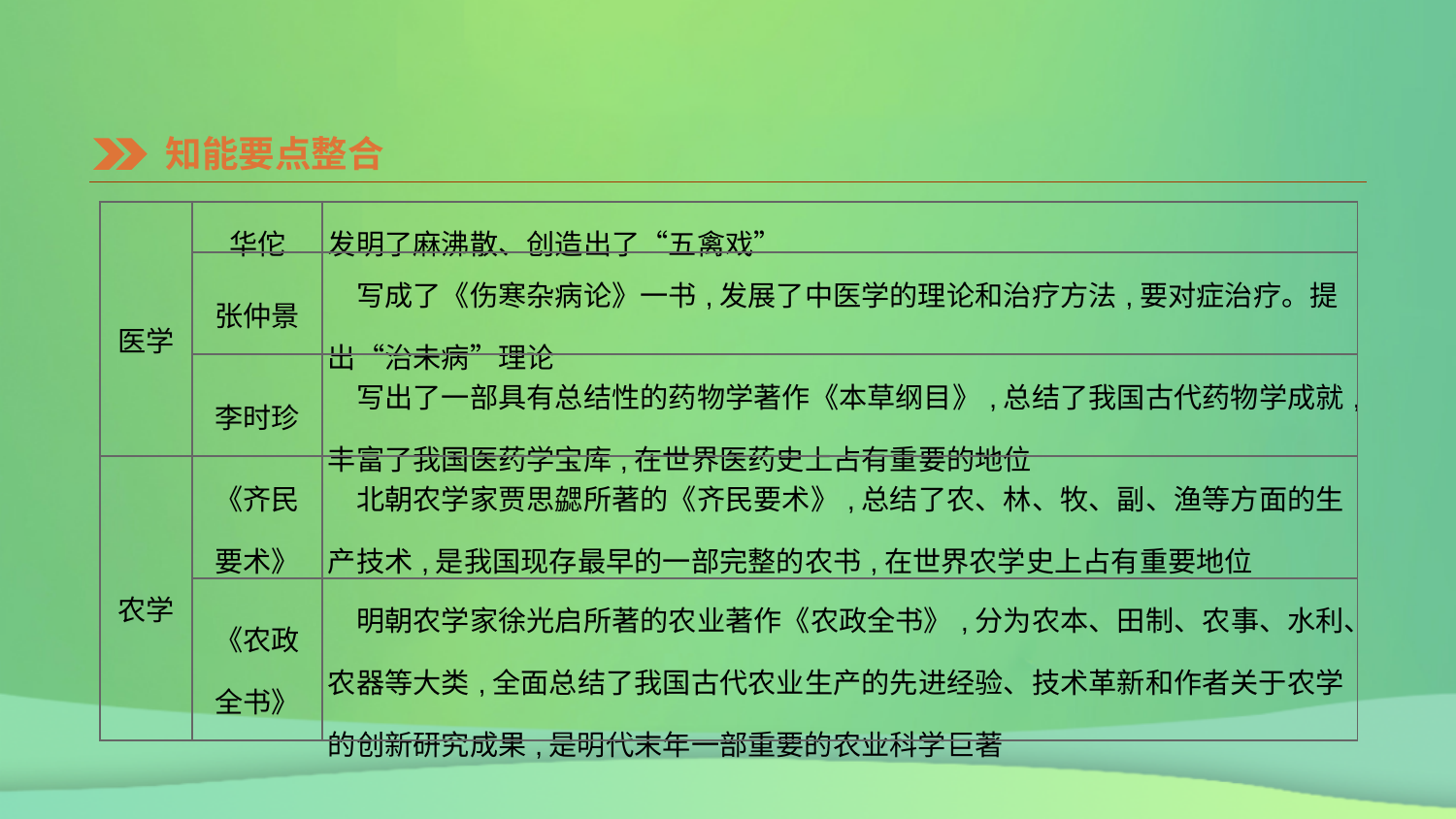

知能要点整合

| 医学 | 华佗 | 发明了麻沸散、创造出了“五禽戏” |
| --- | --- | --- |
|  | 张仲景 | 写成了《伤寒杂病论》一书,发展了中医学的理论和治疗方法,要对症治疗。提出“治未病”理论 |
|  | 李时珍 | 写出了一部具有总结性的药物学著作《本草纲目》,总结了我国古代药物学成就,丰富了我国医药学宝库,在世界医药史上占有重要的地位 |
| 农学 | 《齐民 要术》 | 北朝农学家贾思勰所著的《齐民要术》,总结了农、林、牧、副、渔等方面的生产技术,是我国现存最早的一部完整的农书,在世界农学史上占有重要地位 |
|  | 《农政 全书》 | 明朝农学家徐光启所著的农业著作《农政全书》,分为农本、田制、农事、水利、农器等大类,全面总结了我国古代农业生产的先进经验、技术革新和作者关于农学的创新研究成果,是明代末年一部重要的农业科学巨著 |